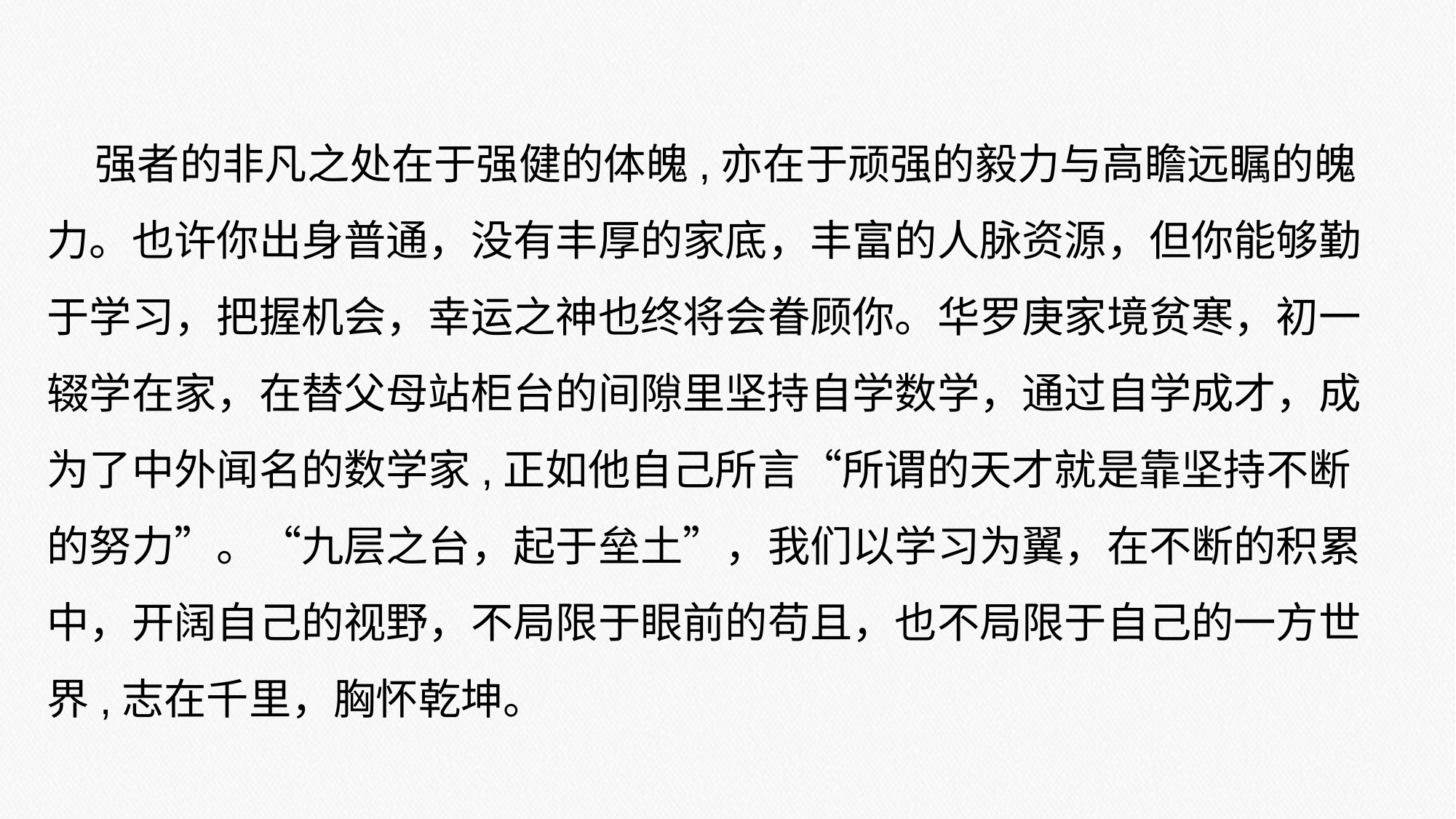

强者的非凡之处在于强健的体魄,亦在于顽强的毅力与高瞻远瞩的魄力。也许你出身普通，没有丰厚的家底，丰富的人脉资源，但你能够勤于学习，把握机会，幸运之神也终将会眷顾你。华罗庚家境贫寒，初一辍学在家，在替父母站柜台的间隙里坚持自学数学，通过自学成才，成为了中外闻名的数学家,正如他自己所言“所谓的天才就是靠坚持不断的努力”。“九层之台，起于垒土”，我们以学习为翼，在不断的积累中，开阔自己的视野，不局限于眼前的苟且，也不局限于自己的一方世界,志在千里，胸怀乾坤。